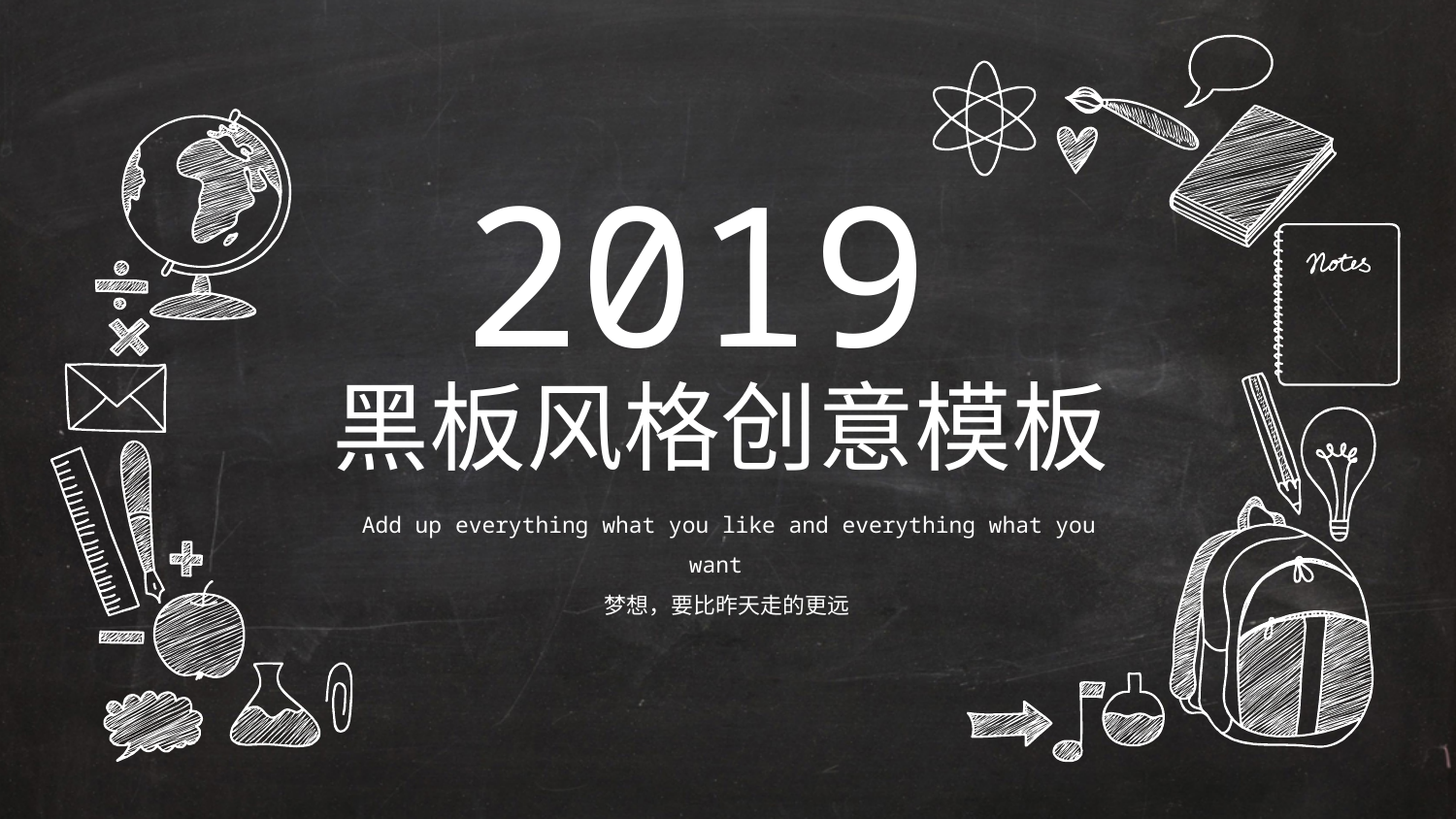

2019

黑板风格创意模板

 Add up everything what you like and everything what you want
 梦想，要比昨天走的更远